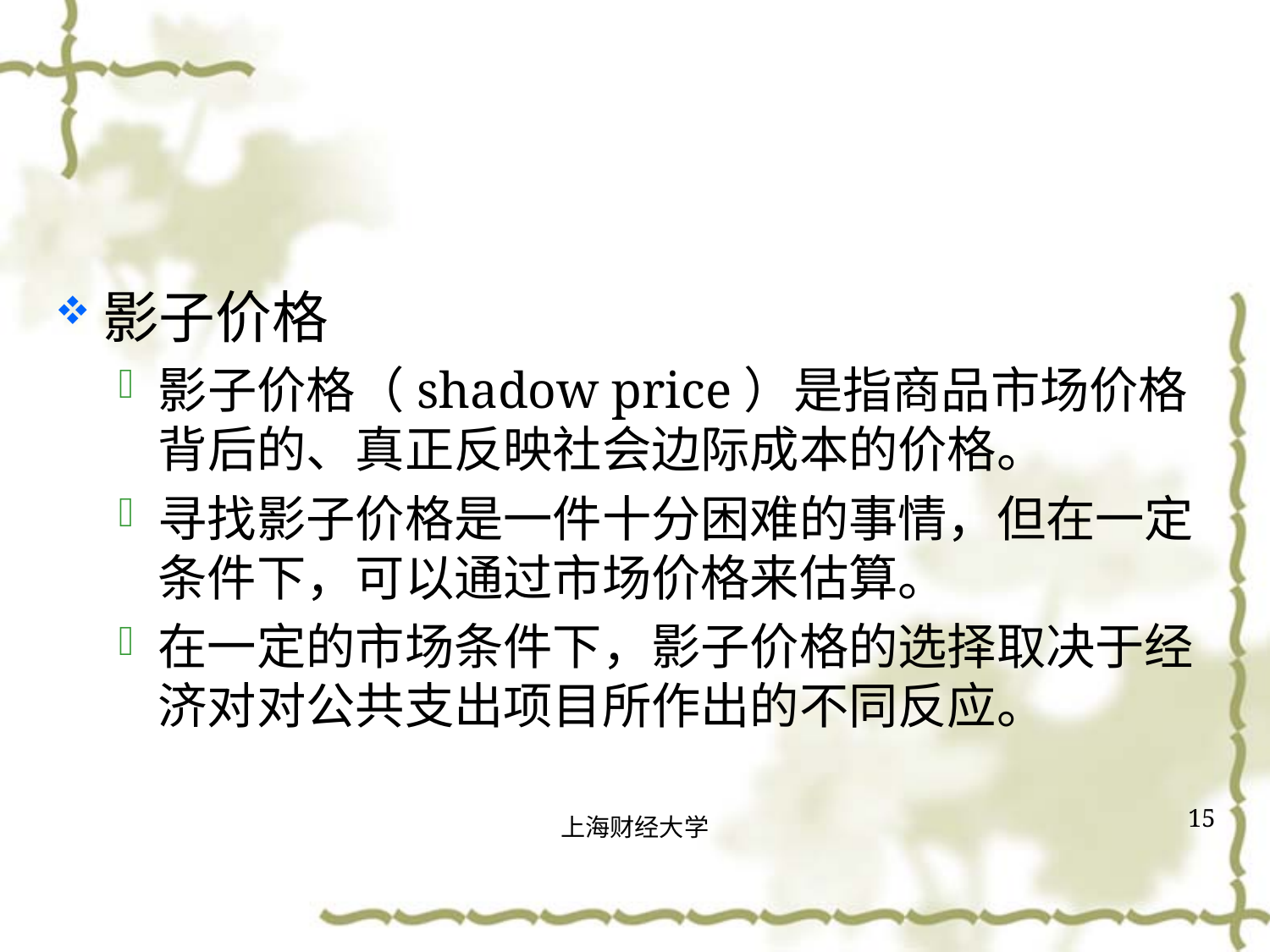

#
影子价格
影子价格（shadow price）是指商品市场价格背后的、真正反映社会边际成本的价格。
寻找影子价格是一件十分困难的事情，但在一定条件下，可以通过市场价格来估算。
在一定的市场条件下，影子价格的选择取决于经济对对公共支出项目所作出的不同反应。
15
上海财经大学